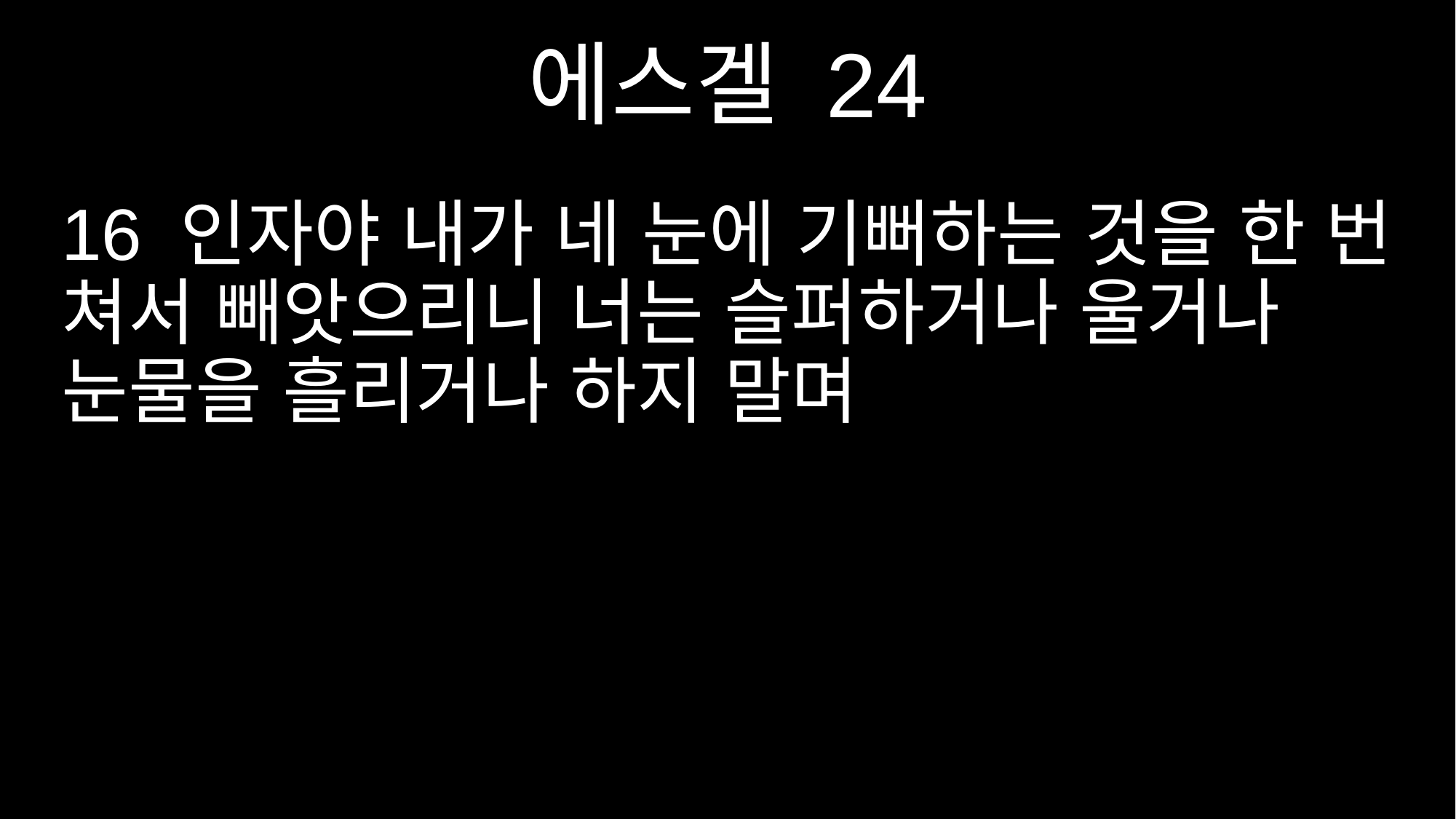

에스겔 24
16 인자야 내가 네 눈에 기뻐하는 것을 한 번 쳐서 빼앗으리니 너는 슬퍼하거나 울거나 눈물을 흘리거나 하지 말며